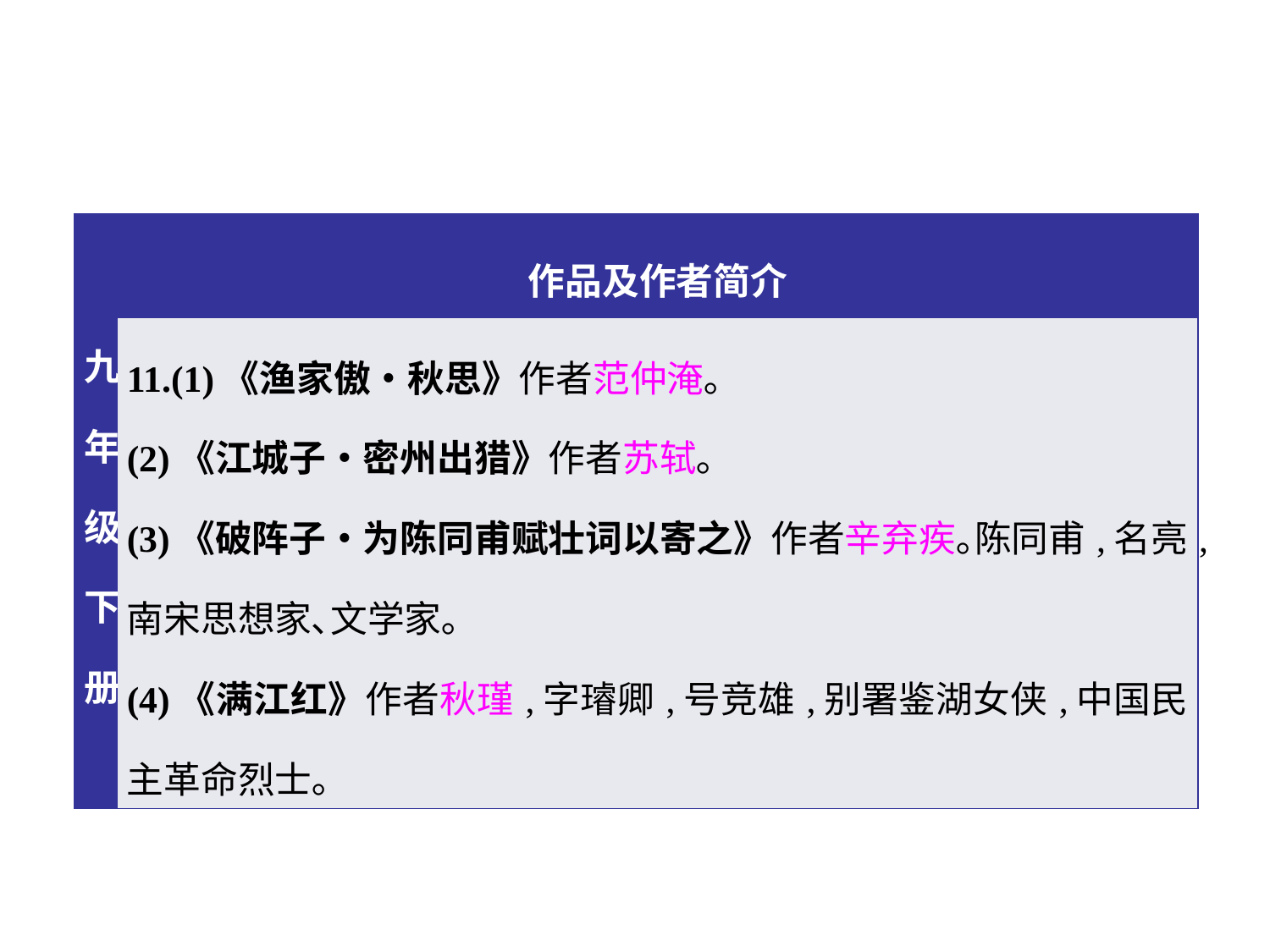

| 九年级下册 | 作品及作者简介 |
| --- | --- |
|  | 11.(1)《渔家傲•秋思》作者范仲淹｡ (2)《江城子•密州出猎》作者苏轼｡ (3)《破阵子•为陈同甫赋壮词以寄之》作者辛弃疾｡陈同甫,名亮,南宋思想家､文学家｡ (4)《满江红》作者秋瑾,字璿卿,号竞雄,别署鉴湖女侠,中国民主革命烈士｡ |